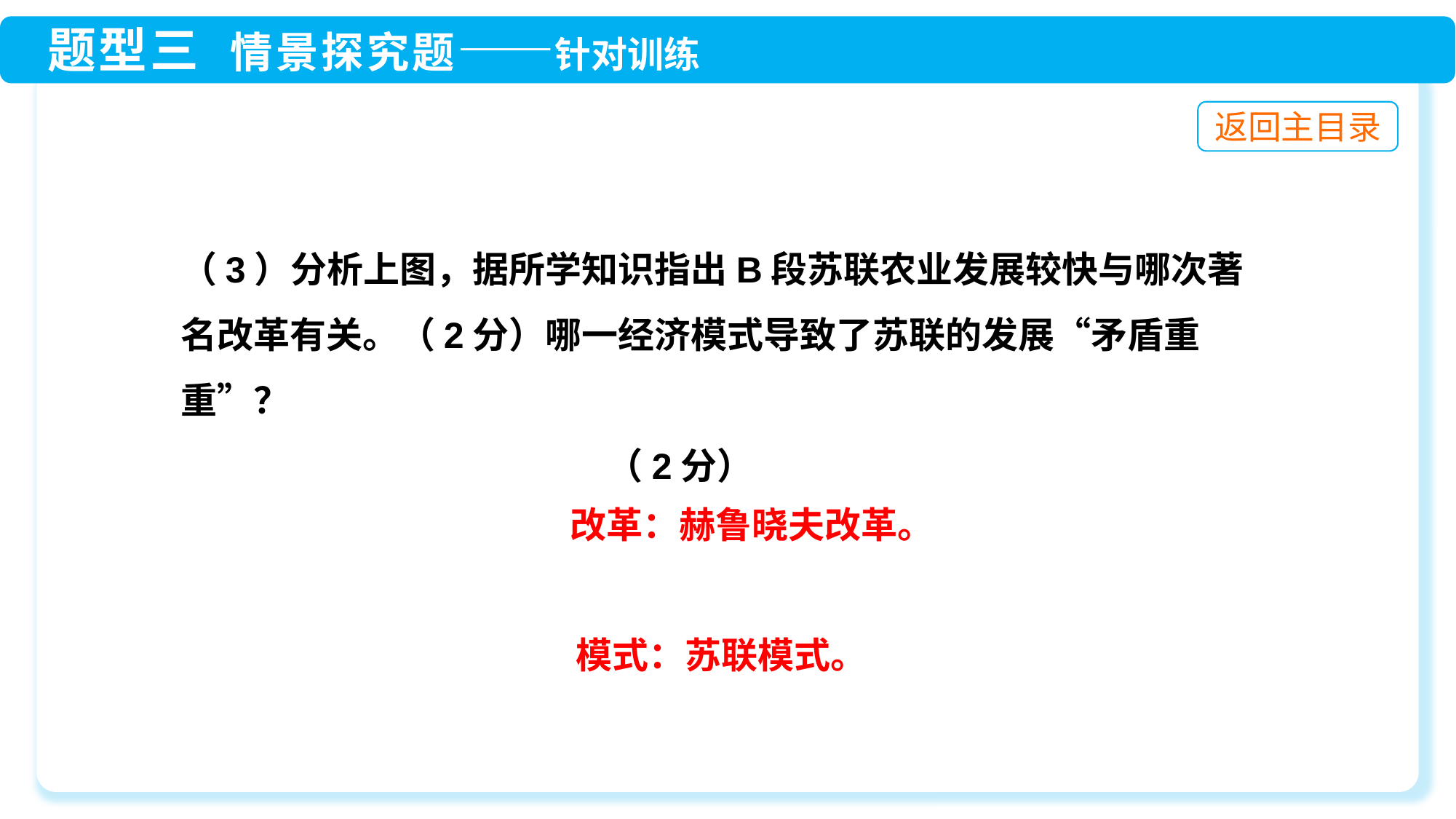

（3）分析上图，据所学知识指出B段苏联农业发展较快与哪次著名改革有关。（2分）哪一经济模式导致了苏联的发展“矛盾重重”？
                                                   （2分）
改革：赫鲁晓夫改革。
模式：苏联模式。